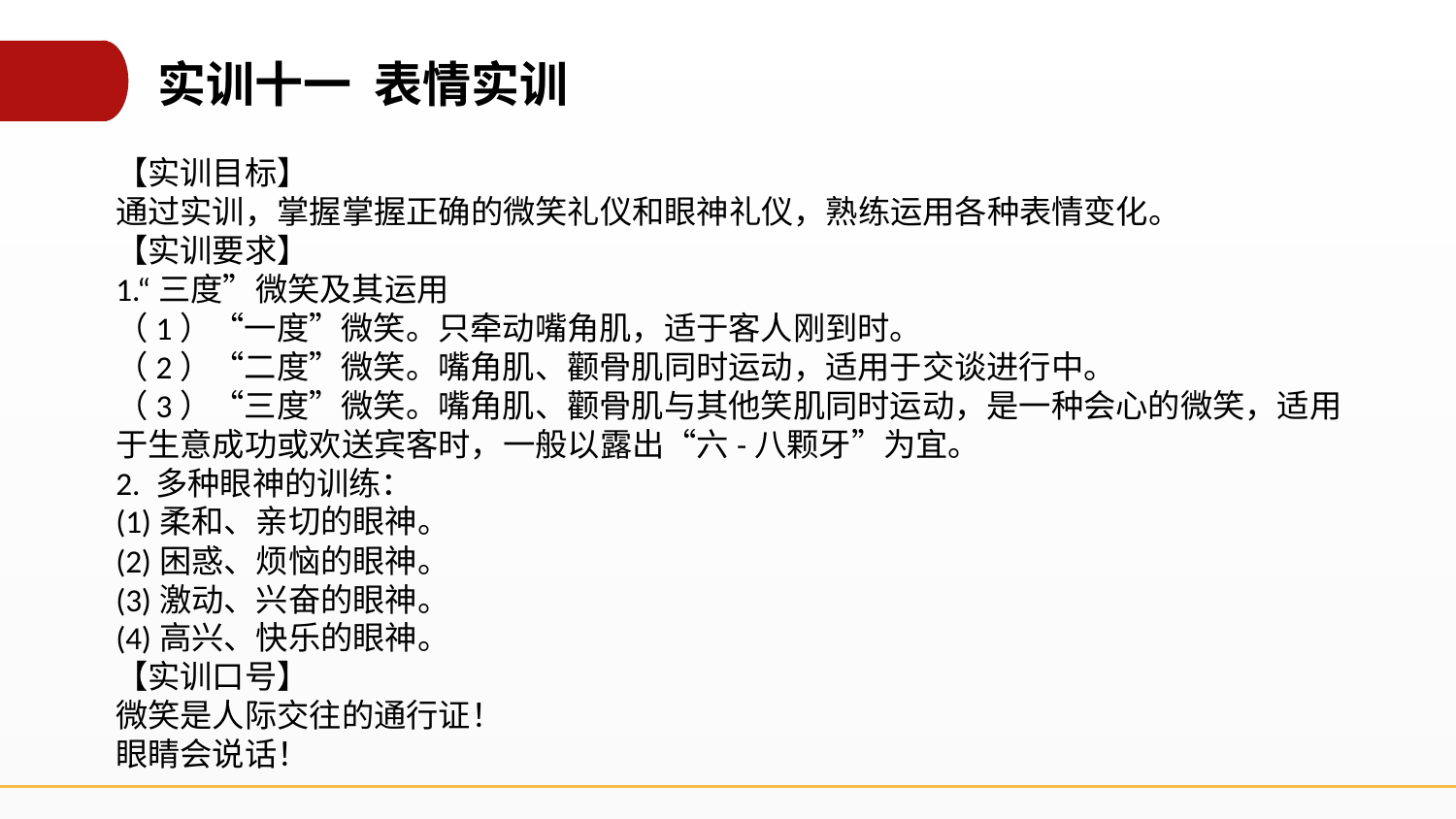

实训十一  表情实训
【实训目标】
通过实训，掌握掌握正确的微笑礼仪和眼神礼仪，熟练运用各种表情变化。
【实训要求】
1.“三度”微笑及其运用
（1）“一度”微笑。只牵动嘴角肌，适于客人刚到时。
（2）“二度”微笑。嘴角肌、颧骨肌同时运动，适用于交谈进行中。
（3）“三度”微笑。嘴角肌、颧骨肌与其他笑肌同时运动，是一种会心的微笑，适用于生意成功或欢送宾客时，一般以露出“六-八颗牙”为宜。
2. 多种眼神的训练：
(1)柔和、亲切的眼神。
(2)困惑、烦恼的眼神。
(3)激动、兴奋的眼神。
(4)高兴、快乐的眼神。
【实训口号】
微笑是人际交往的通行证！
眼睛会说话！